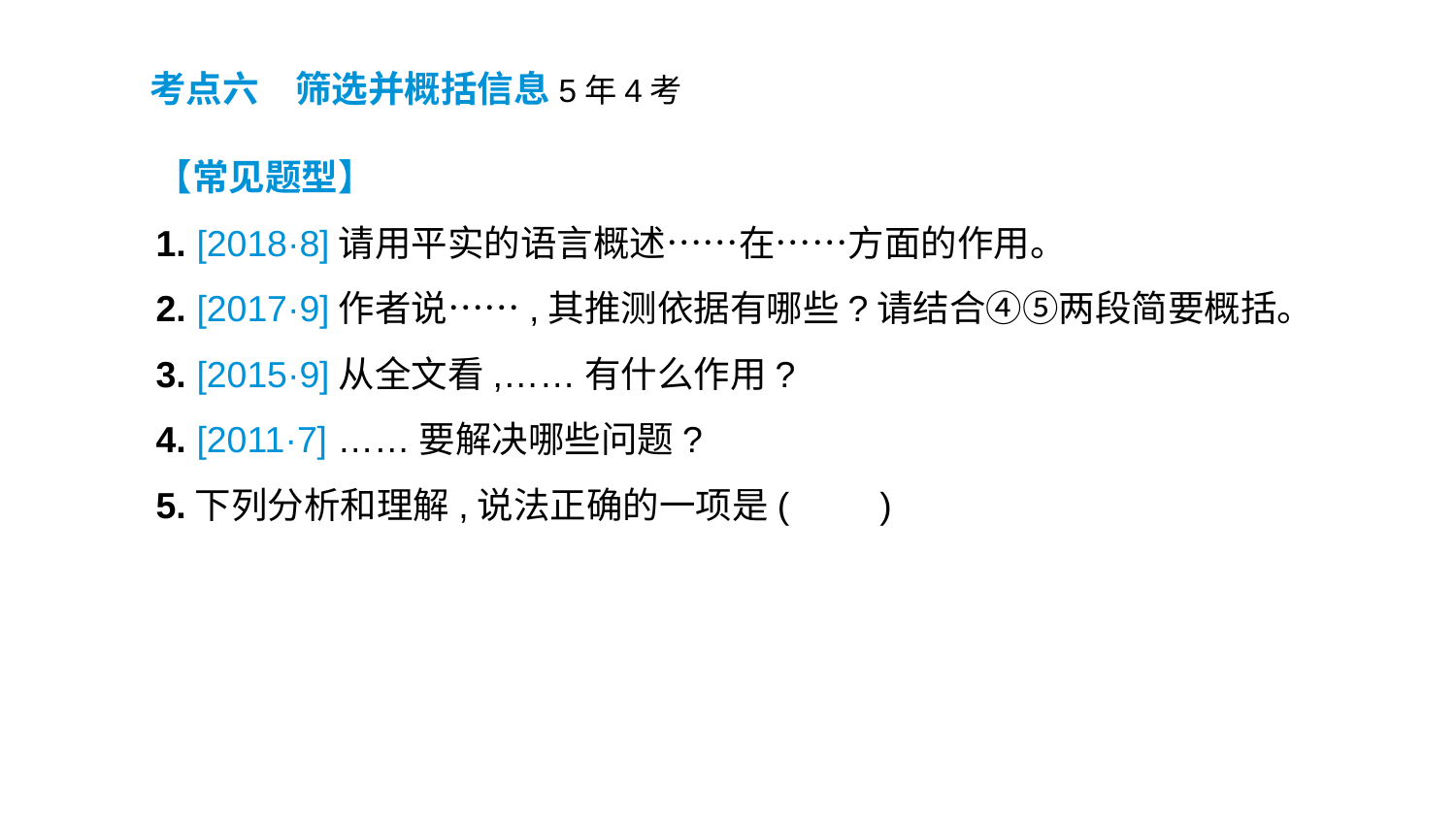

考点六　筛选并概括信息5年4考
【常见题型】
1. [2018·8]请用平实的语言概述……在……方面的作用。
2. [2017·9]作者说……,其推测依据有哪些?请结合④⑤两段简要概括。
3. [2015·9]从全文看,……有什么作用?
4. [2011·7] ……要解决哪些问题?
5.下列分析和理解,说法正确的一项是(　　)